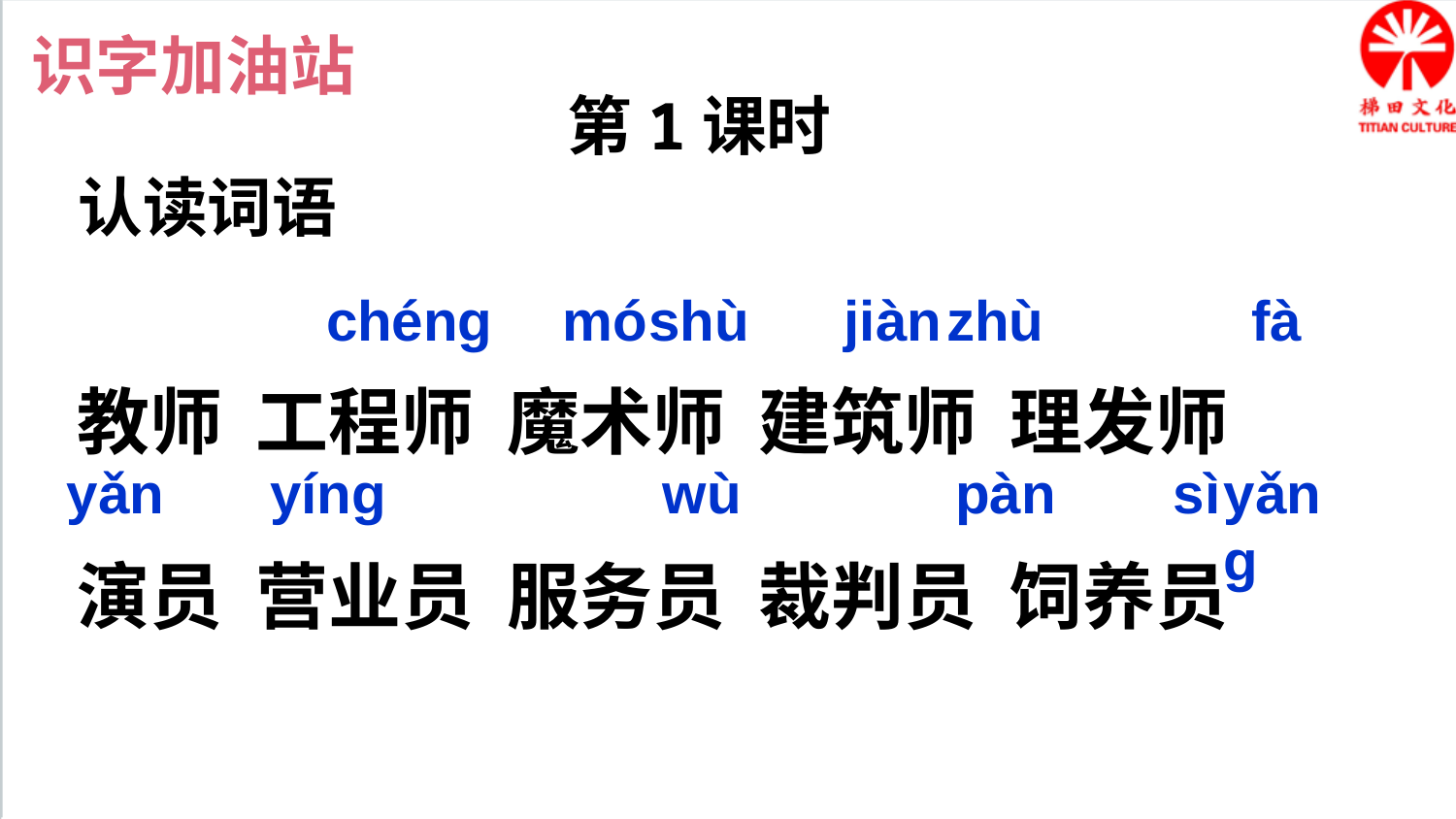

识字加油站
第1课时
认读词语
chéng
mó
shù
jiàn
zhù
fà
教师  工程师  魔术师  建筑师  理发师
演员  营业员  服务员  裁判员  饲养员
yǎn
yíng
wù
pàn
sì
yǎng